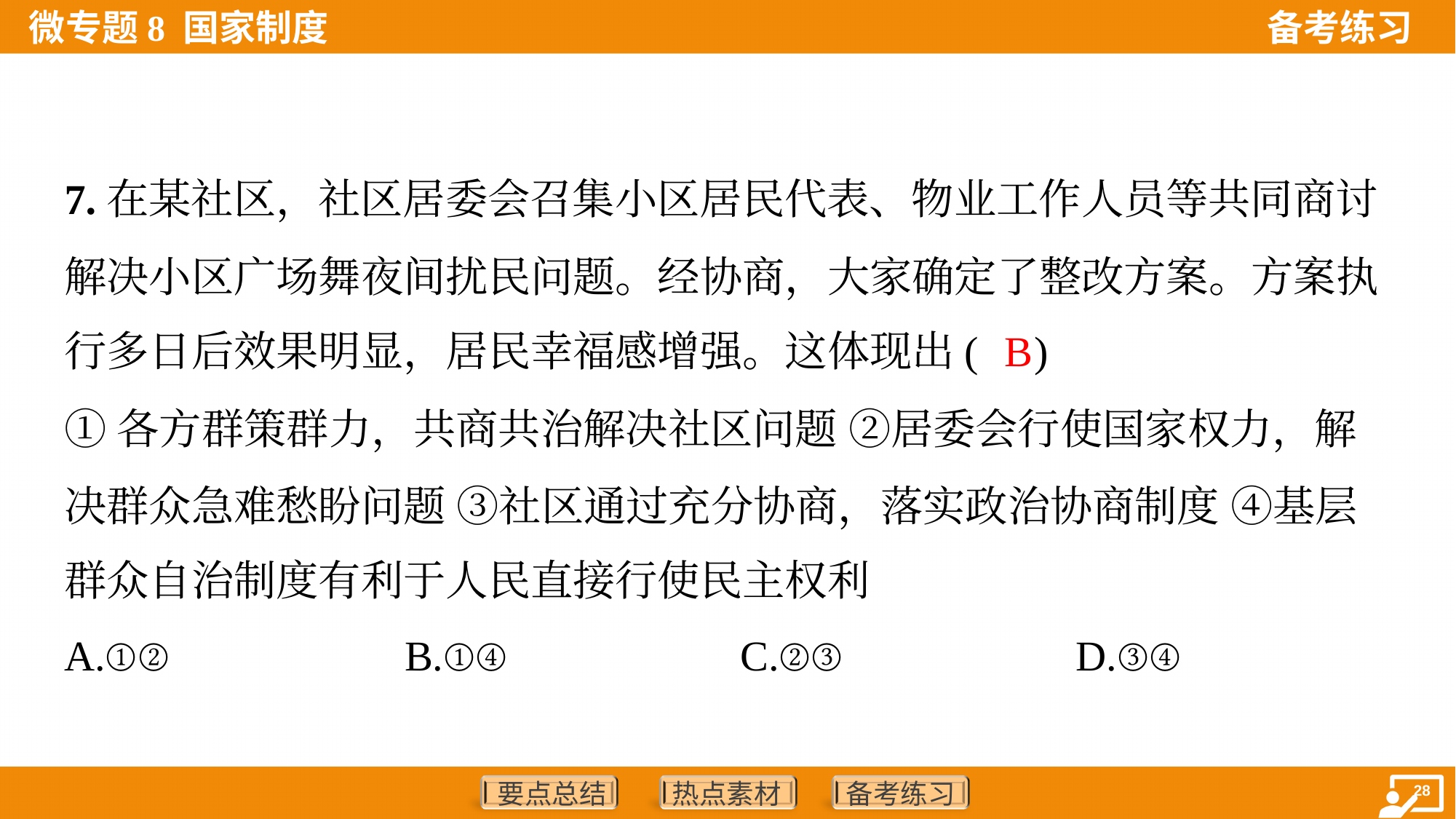

7.在某社区，社区居委会召集小区居民代表、物业工作人员等共同商讨
解决小区广场舞夜间扰民问题。经协商，大家确定了整改方案。方案执
行多日后效果明显，居民幸福感增强。这体现出(     )
B
①各方群策群力，共商共治解决社区问题 ②居委会行使国家权力，解
决群众急难愁盼问题 ③社区通过充分协商，落实政治协商制度 ④基层
群众自治制度有利于人民直接行使民主权利
A.①②	B.①④	C.②③	D.③④